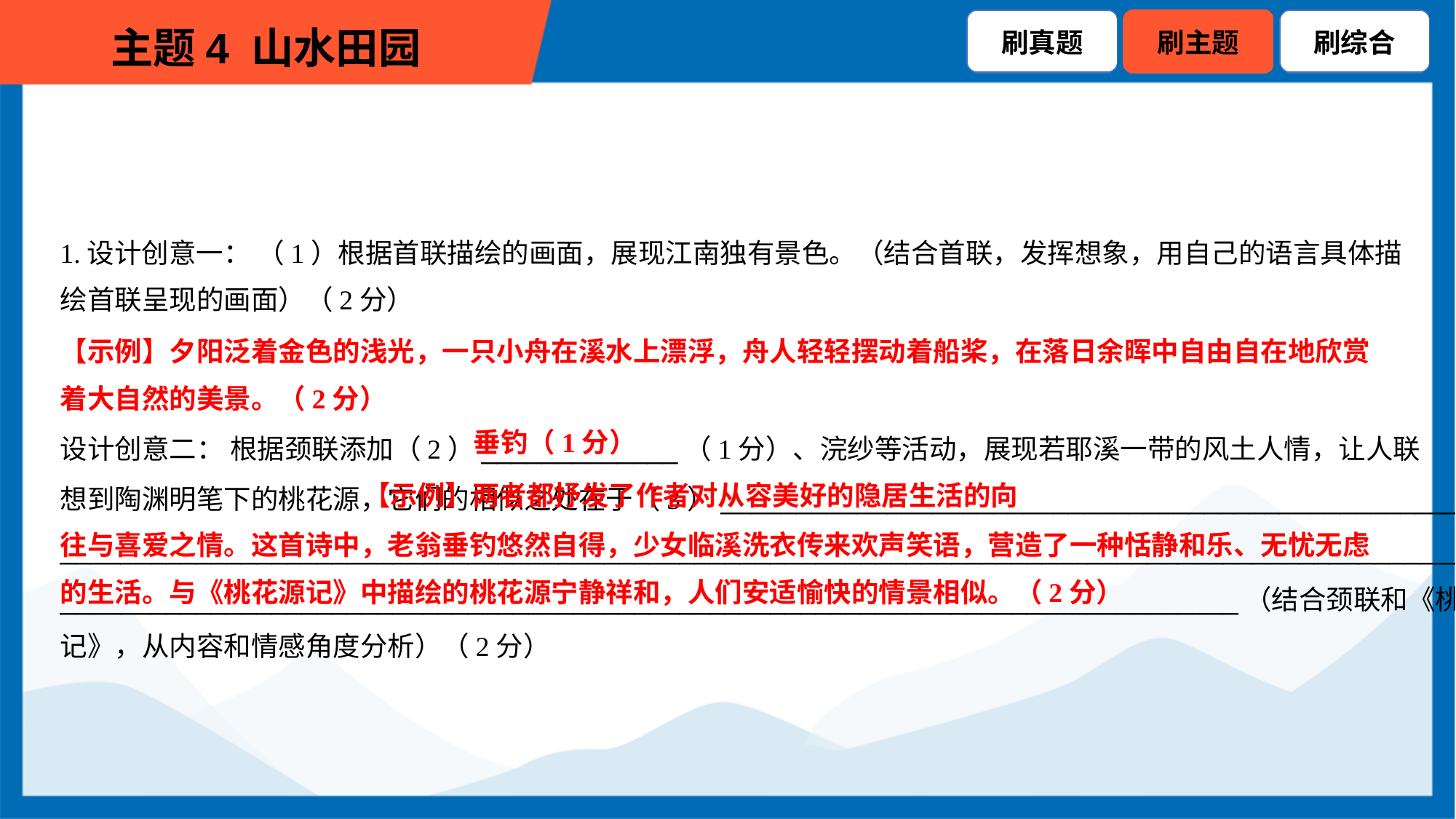

1.设计创意一： （1）根据首联描绘的画面，展现江南独有景色。（结合首联，发挥想象，用自己的语言具体描
绘首联呈现的画面）（2分）
【示例】夕阳泛着金色的浅光，一只小舟在溪水上漂浮，舟人轻轻摆动着船桨，在落日余晖中自由自在地欣赏
着大自然的美景。（2分）
垂钓（1分）
设计创意二： 根据颈联添加（2）_____________（1分）、浣纱等活动，展现若耶溪一带的风土人情，让人联
想到陶渊明笔下的桃花源，它们的相似之处在于（3）__________________________________________________
_________________________________________________________________________________________________
______________________________________________________________________________（结合颈联和《桃花源
记》，从内容和情感角度分析）（2分）
                                                【示例】两者都抒发了作者对从容美好的隐居生活的向
往与喜爱之情。这首诗中，老翁垂钓悠然自得，少女临溪洗衣传来欢声笑语，营造了一种恬静和乐、无忧无虑
的生活。与《桃花源记》中描绘的桃花源宁静祥和，人们安适愉快的情景相似。（2分）